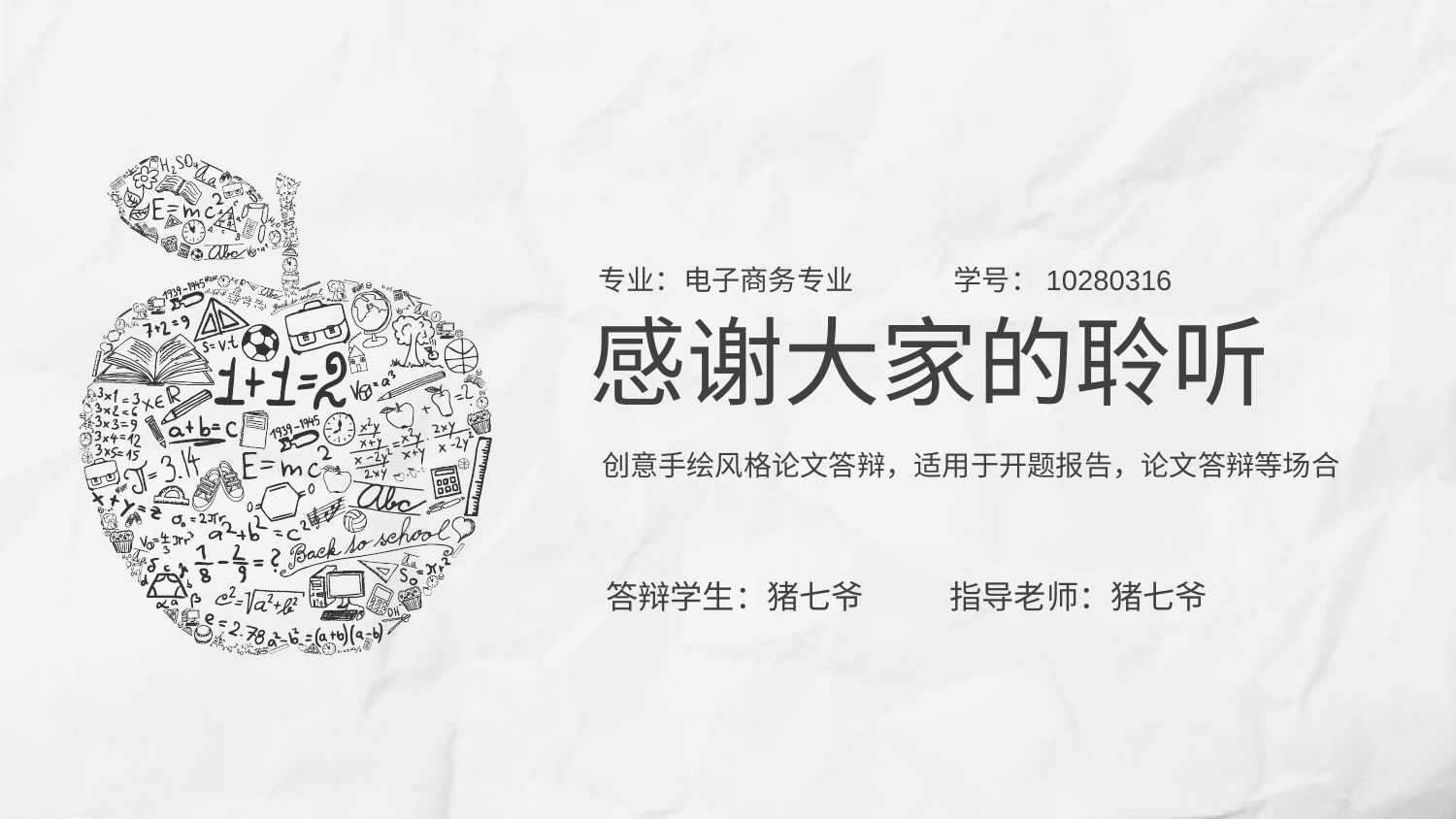

专业：电子商务专业       学号：10280316
感谢大家的聆听
创意手绘风格论文答辩，适用于开题报告，论文答辩等场合
答辩学生：猪七爷
指导老师：猪七爷